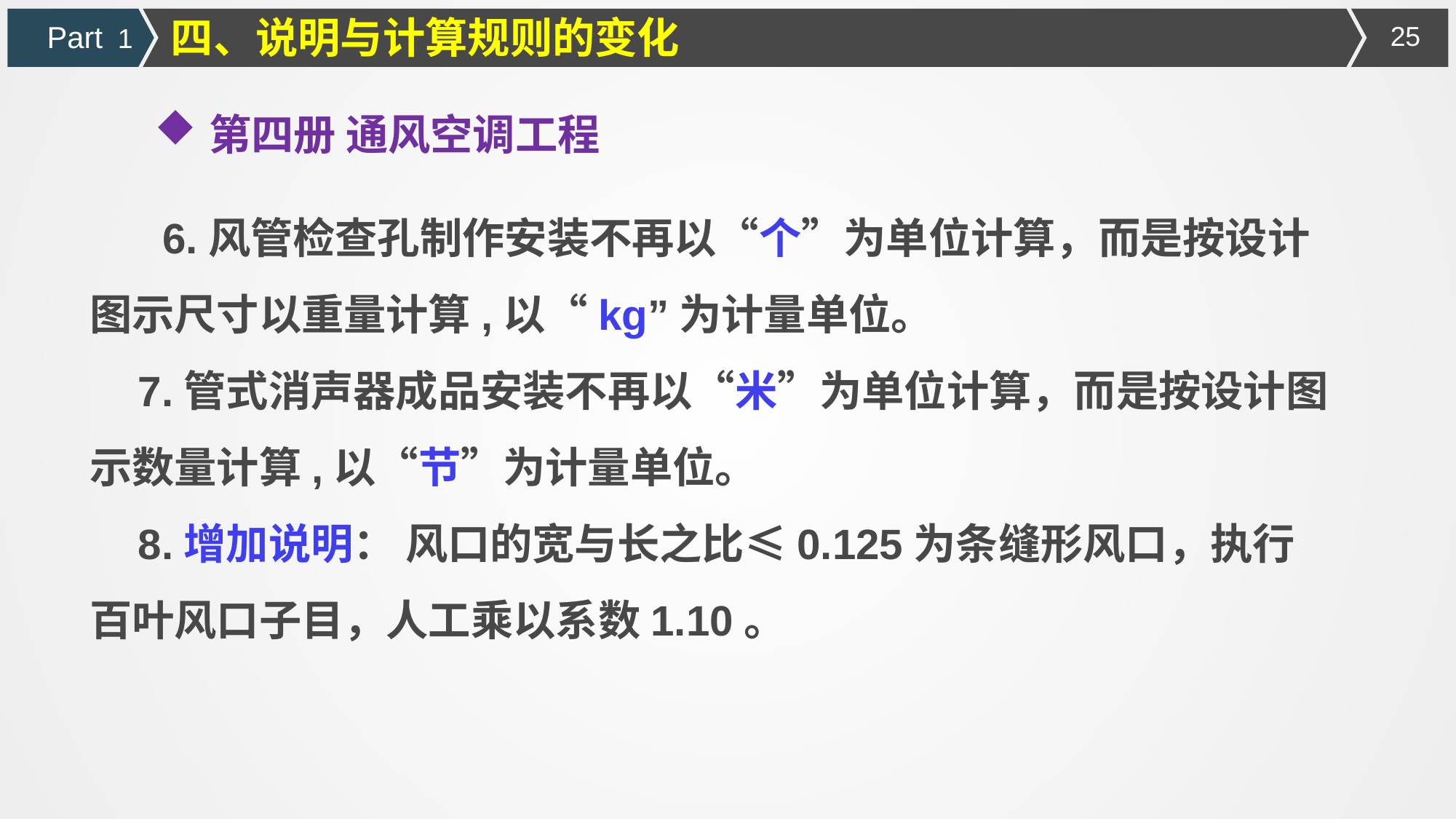

四、说明与计算规则的变化
Part  1
第四册 通风空调工程
6.风管检查孔制作安装不再以“个”为单位计算，而是按设计图示尺寸以重量计算,以“kg”为计量单位。
7.管式消声器成品安装不再以“米”为单位计算，而是按设计图示数量计算,以“节”为计量单位。
8.增加说明： 风口的宽与长之比≤0.125为条缝形风口，执行百叶风口子目，人工乘以系数1.10。